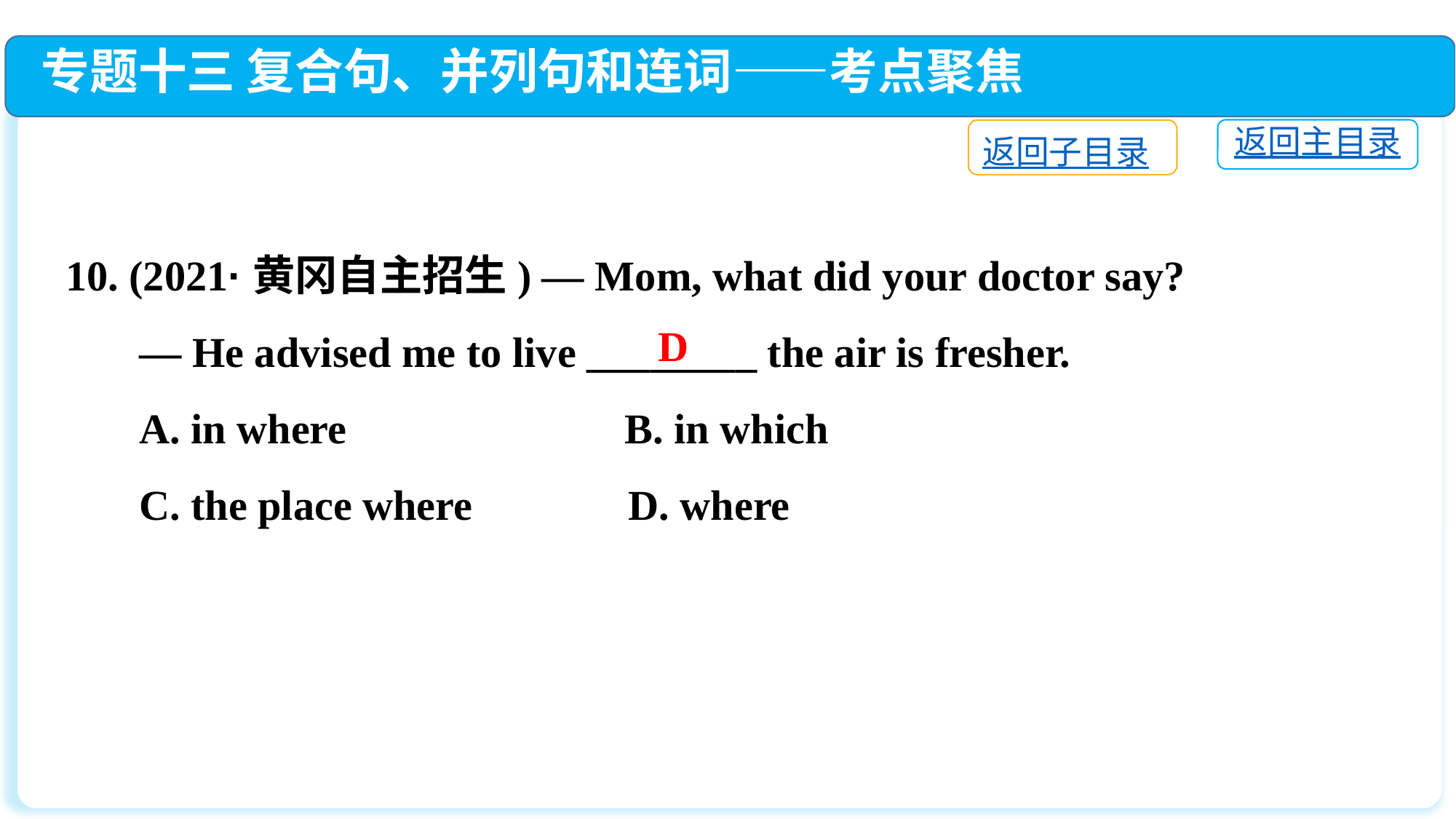

专题十三 复合句、并列句和连词——考点聚焦

返回主目录

返回子目录
10. (2021·黄冈自主招生) — Mom, what did your doctor say?
       — He advised me to live ________ the air is fresher.
       A. in where	                      B. in which
       C. the place where	            D. where
D